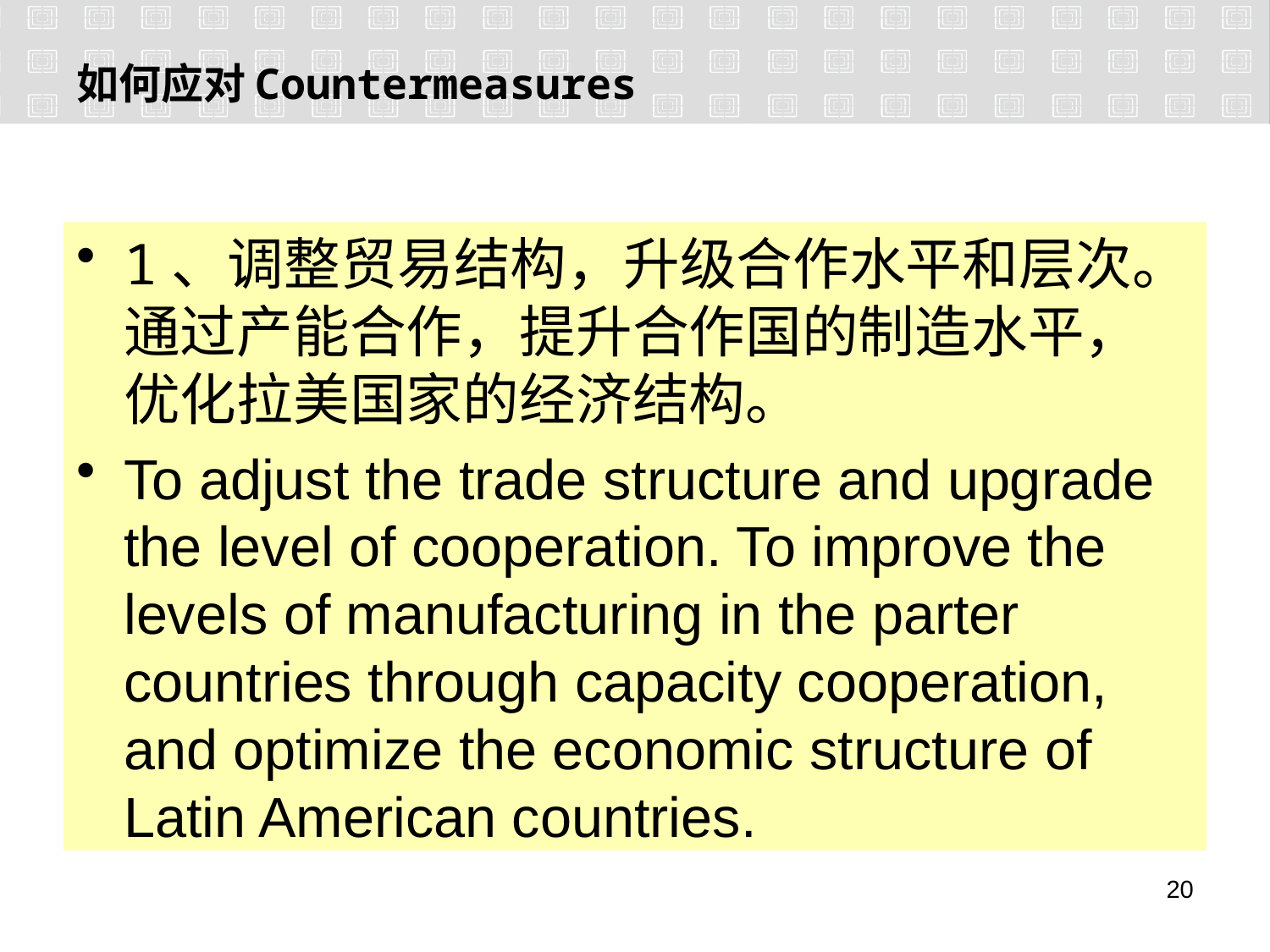

如何应对Countermeasures
1、调整贸易结构，升级合作水平和层次。通过产能合作，提升合作国的制造水平，优化拉美国家的经济结构。
To adjust the trade structure and upgrade the level of cooperation. To improve the levels of manufacturing in the parter countries through capacity cooperation, and optimize the economic structure of Latin American countries.

20